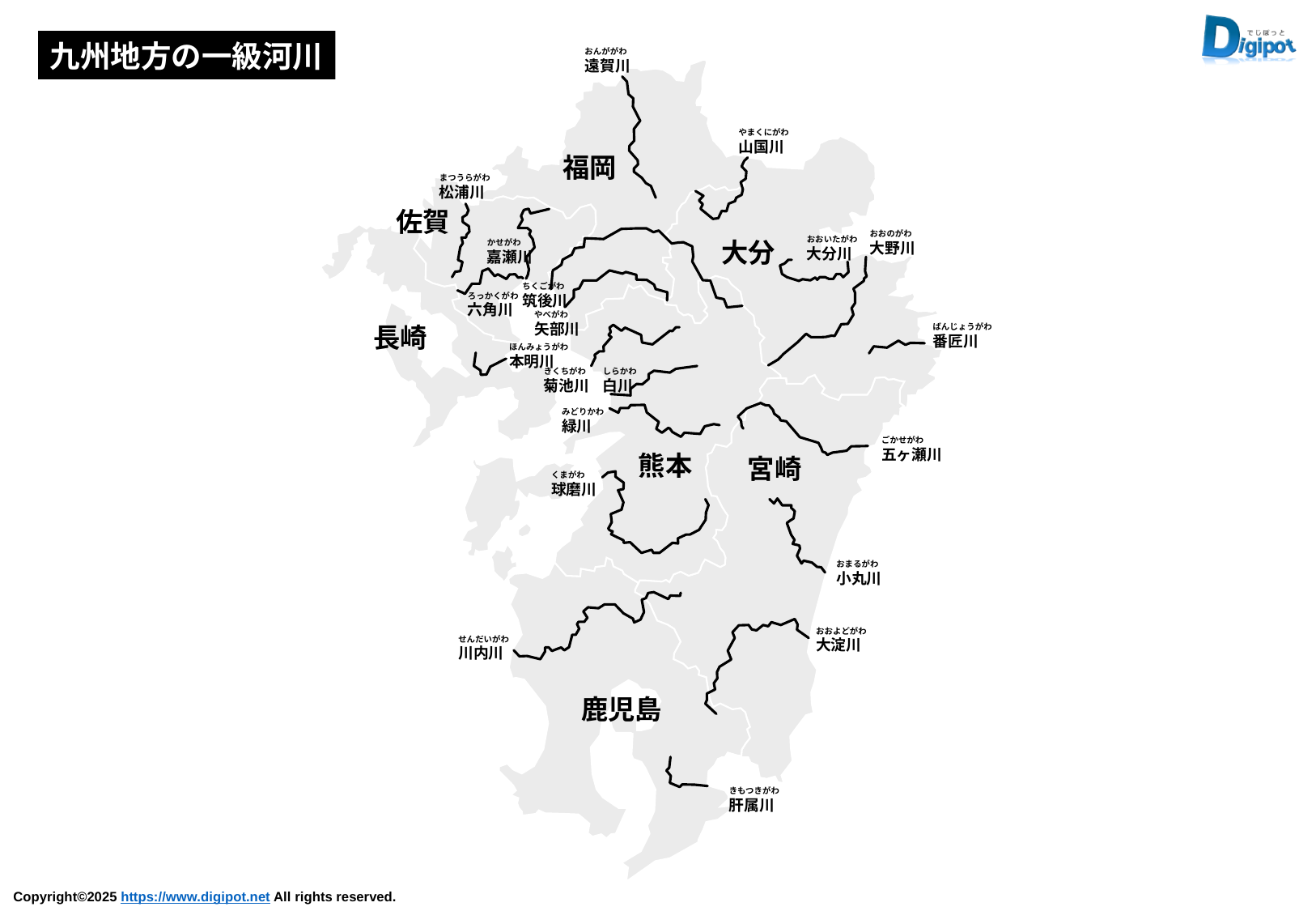

九州地方の一級河川
おんががわ
遠賀川
やまくにがわ
山国川
まつうらがわ
松浦川
おおのがわ
大野川
おおいたがわ
大分川
かせがわ
嘉瀬川
ちくごがわ
筑後川
ろっかくがわ
六角川
やべがわ
矢部川
ばんじょうがわ
番匠川
ほんみょうがわ
本明川
きくちがわ
菊池川
しらかわ
白川
みどりかわ
緑川
ごかせがわ
五ヶ瀬川
くまがわ
球磨川
おまるがわ
小丸川
おおよどがわ
大淀川
せんだいがわ
川内川
きもつきがわ
肝属川

福岡
佐賀
大分
長崎
熊本
宮崎
鹿児島